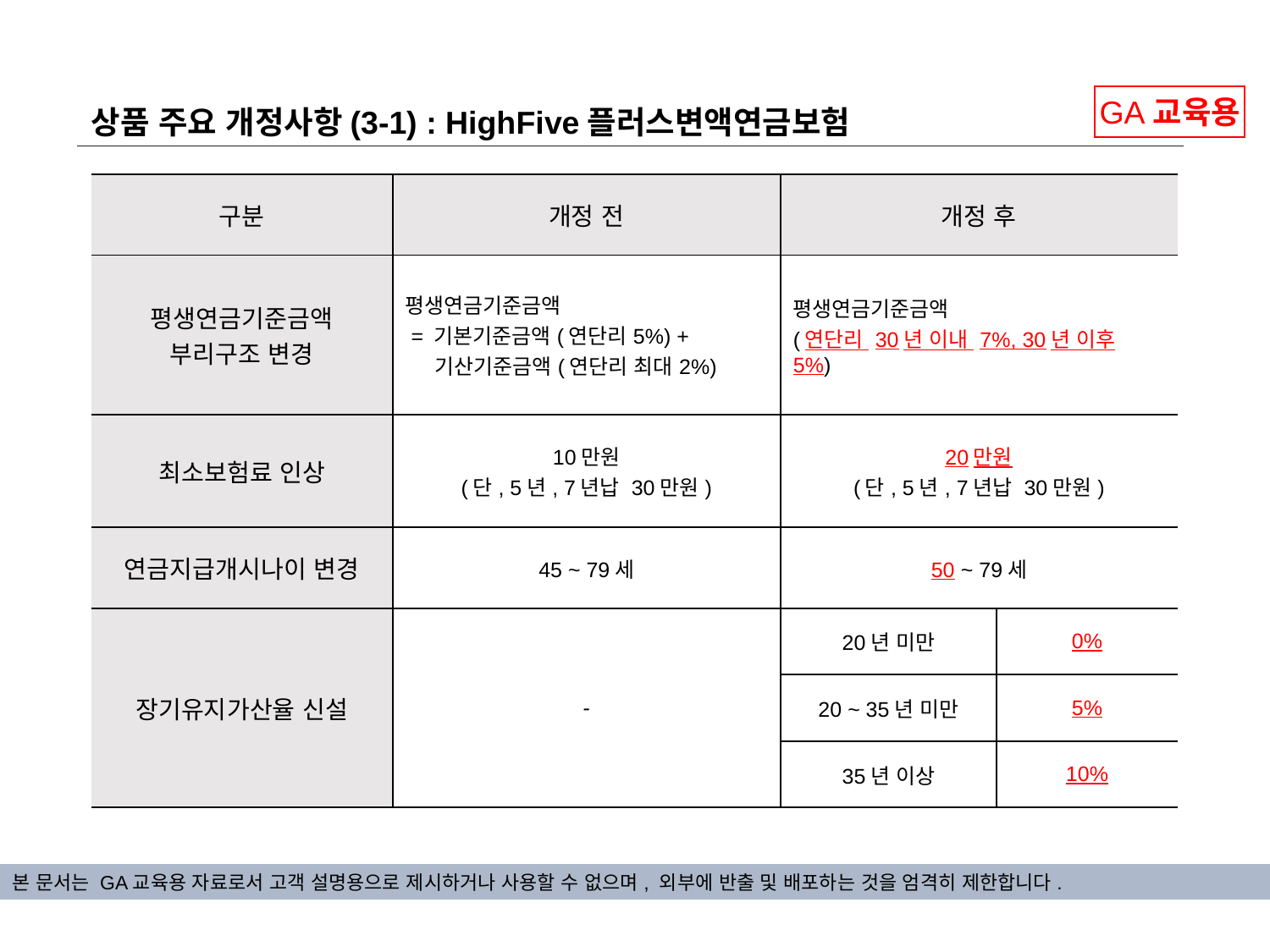

상품 주요 개정사항(3-1) : HighFive플러스변액연금보험
GA교육용
| 구분 | 개정 전 | 개정 후 |  |
| --- | --- | --- | --- |
| 평생연금기준금액 부리구조 변경 | 평생연금기준금액 = 기본기준금액(연단리5%) + 기산기준금액(연단리 최대2%) | 평생연금기준금액 (연단리 30년 이내 7%, 30년 이후 5%) |  |
| 최소보험료 인상 | 10만원 (단, 5년, 7년납 30만원) | 20만원 (단, 5년, 7년납 30만원) |  |
| 연금지급개시나이 변경 | 45 ~ 79세 | 50 ~ 79세 |  |
| 장기유지가산율 신설 | - | 20년 미만 | 0% |
|  |  | 20 ~ 35년 미만 | 5% |
|  |  | 35년 이상 | 10% |
본 문서는 GA교육용 자료로서 고객 설명용으로 제시하거나 사용할 수 없으며, 외부에 반출 및 배포하는 것을 엄격히 제한합니다.